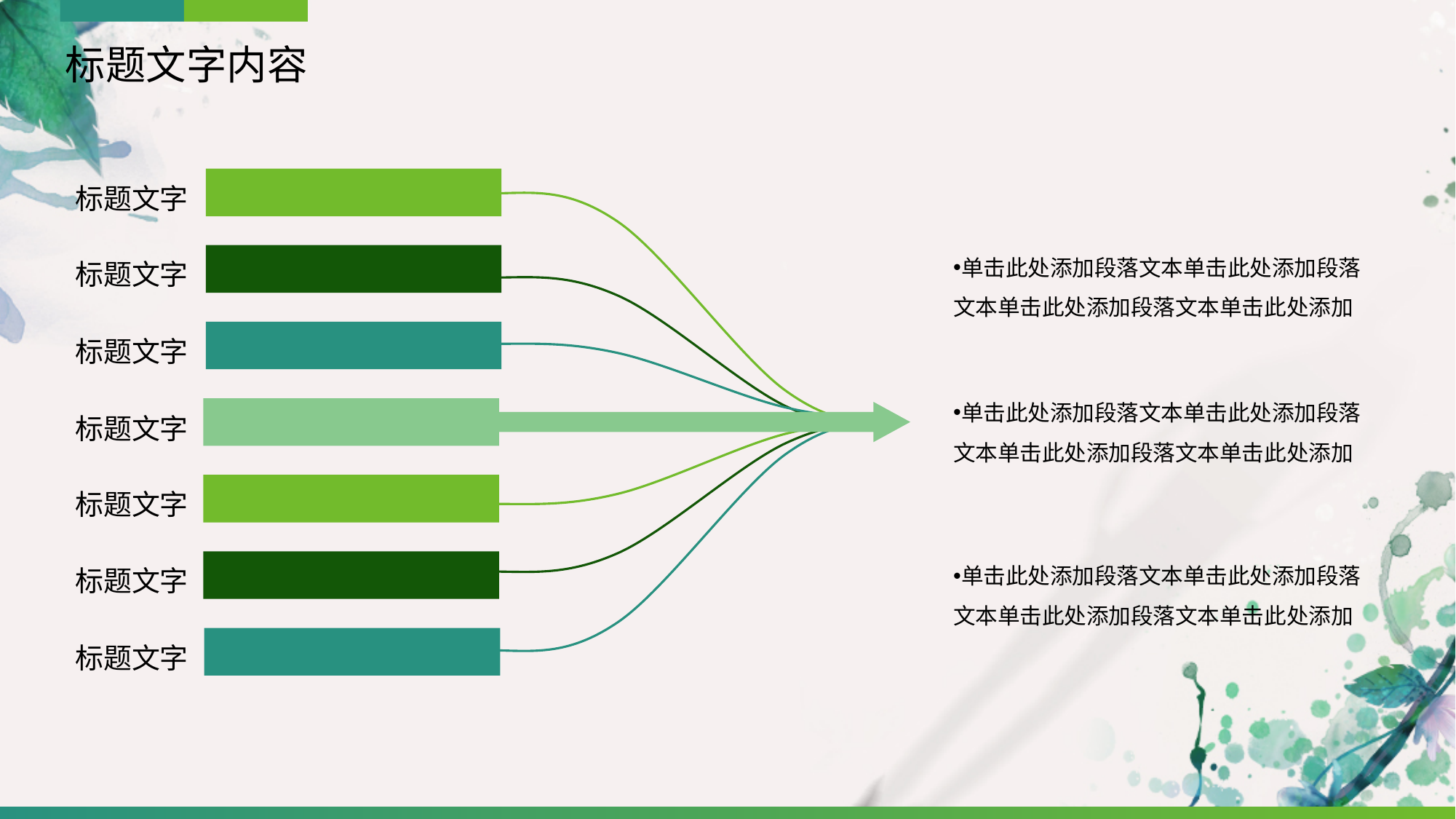

标题文字内容

标题文字

标题文字

标题文字

标题文字

标题文字

标题文字

标题文字
单击此处添加段落文本单击此处添加段落文本单击此处添加段落文本单击此处添加
单击此处添加段落文本单击此处添加段落文本单击此处添加段落文本单击此处添加
单击此处添加段落文本单击此处添加段落文本单击此处添加段落文本单击此处添加